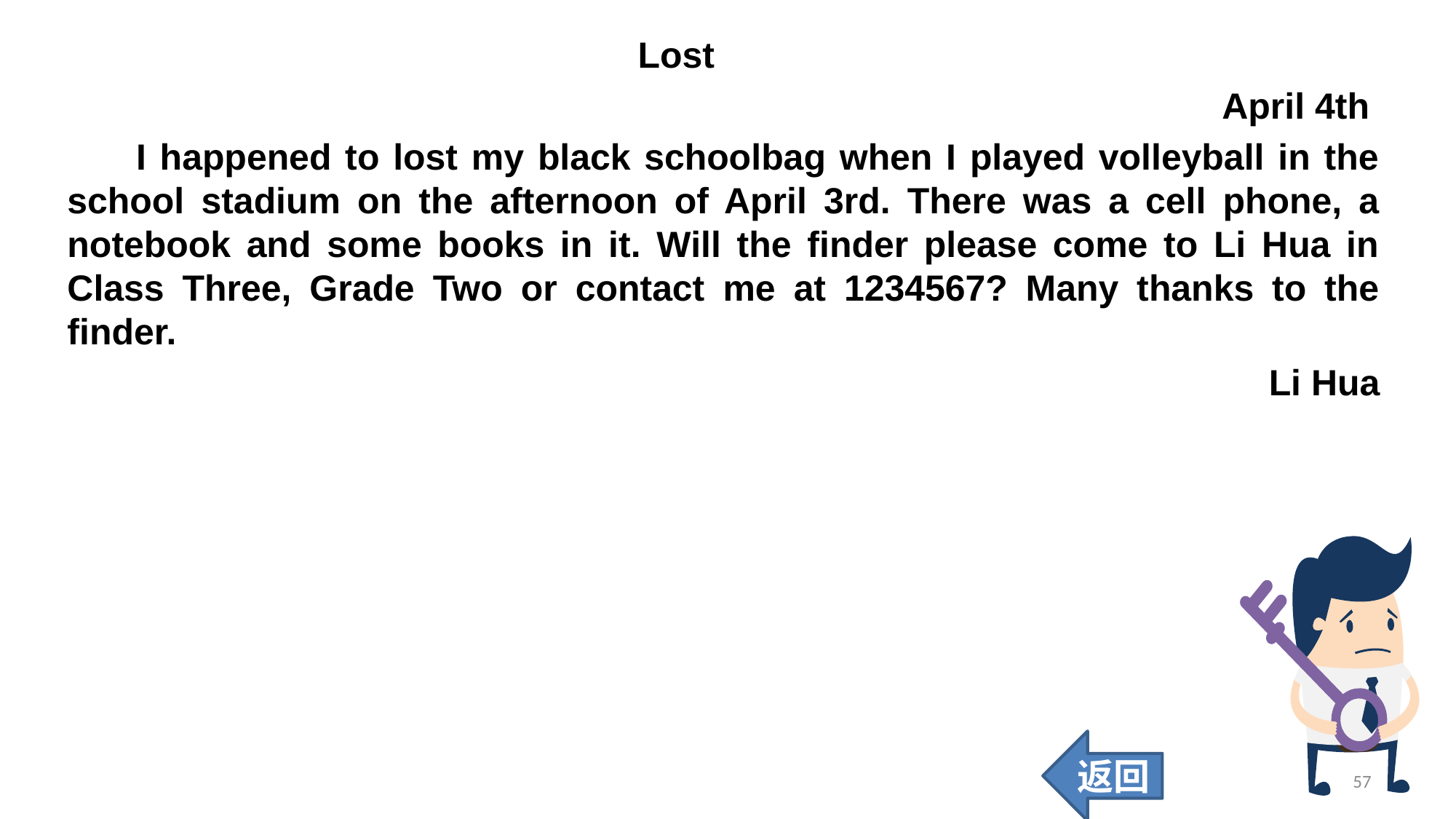

Lost
April 4th
     I happened to lost my black schoolbag when I played volleyball in the school stadium on the afternoon of April 3rd. There was a cell phone, a notebook and some books in it. Will the finder please come to Li Hua in Class Three, Grade Two or contact me at 1234567? Many thanks to the finder.
Li Hua

返回
57